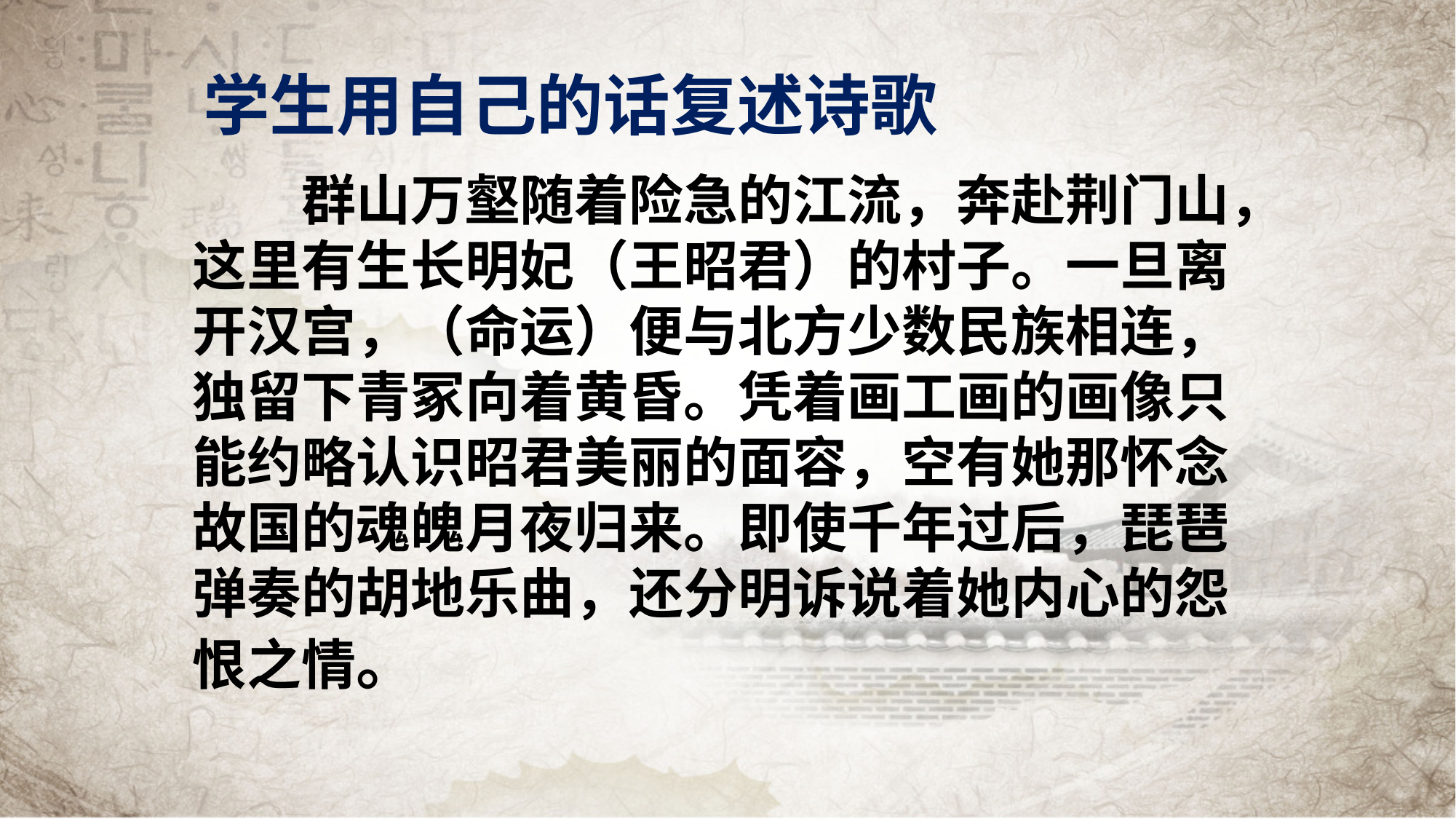

学生用自己的话复述诗歌
　　群山万壑随着险急的江流，奔赴荆门山，这里有生长明妃（王昭君）的村子。一旦离开汉宫，（命运）便与北方少数民族相连，独留下青冢向着黄昏。凭着画工画的画像只能约略认识昭君美丽的面容，空有她那怀念故国的魂魄月夜归来。即使千年过后，琵琶弹奏的胡地乐曲，还分明诉说着她内心的怨恨之情。